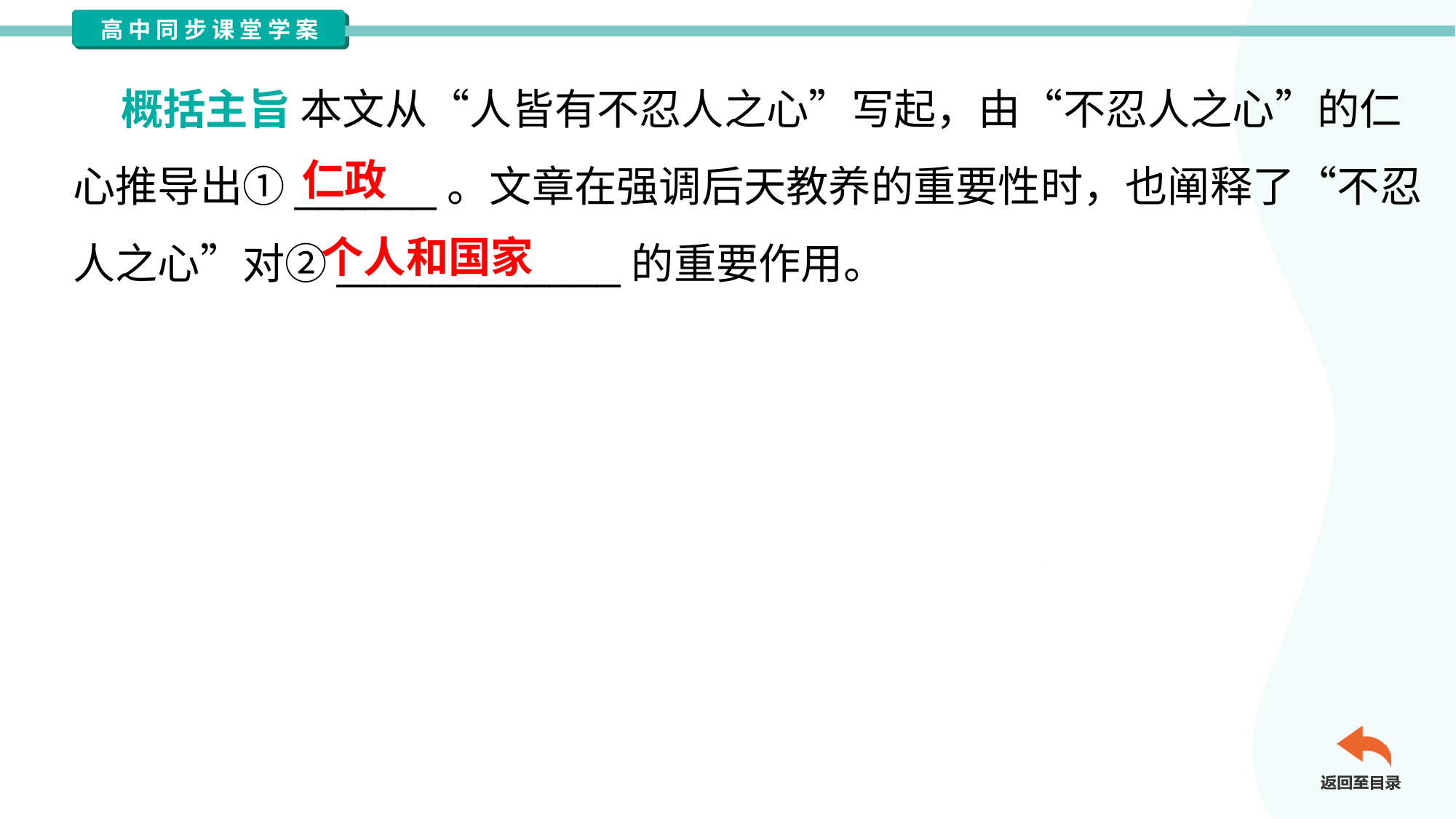

概括主旨 本文从“人皆有不忍人之心”写起，由“不忍人之心”的仁
心推导出①______。文章在强调后天教养的重要性时，也阐释了“不忍
人之心”对②____________的重要作用。
仁政
个人和国家